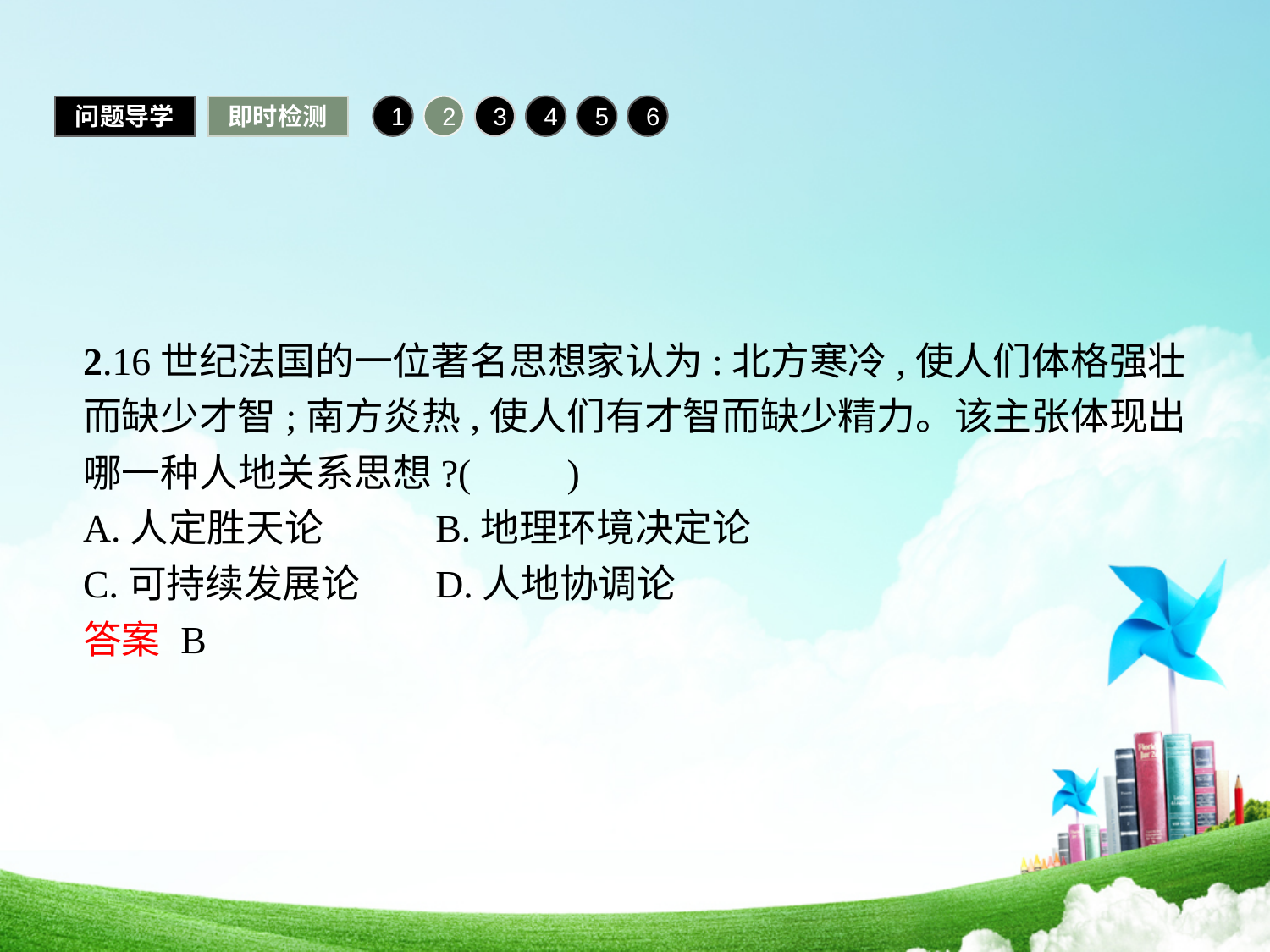

问题导学
即时检测
1
2
3
4
5
6
2.16世纪法国的一位著名思想家认为:北方寒冷,使人们体格强壮而缺少才智;南方炎热,使人们有才智而缺少精力。该主张体现出哪一种人地关系思想?(　　)
A.人定胜天论		B.地理环境决定论
C.可持续发展论	D.人地协调论
答案 B